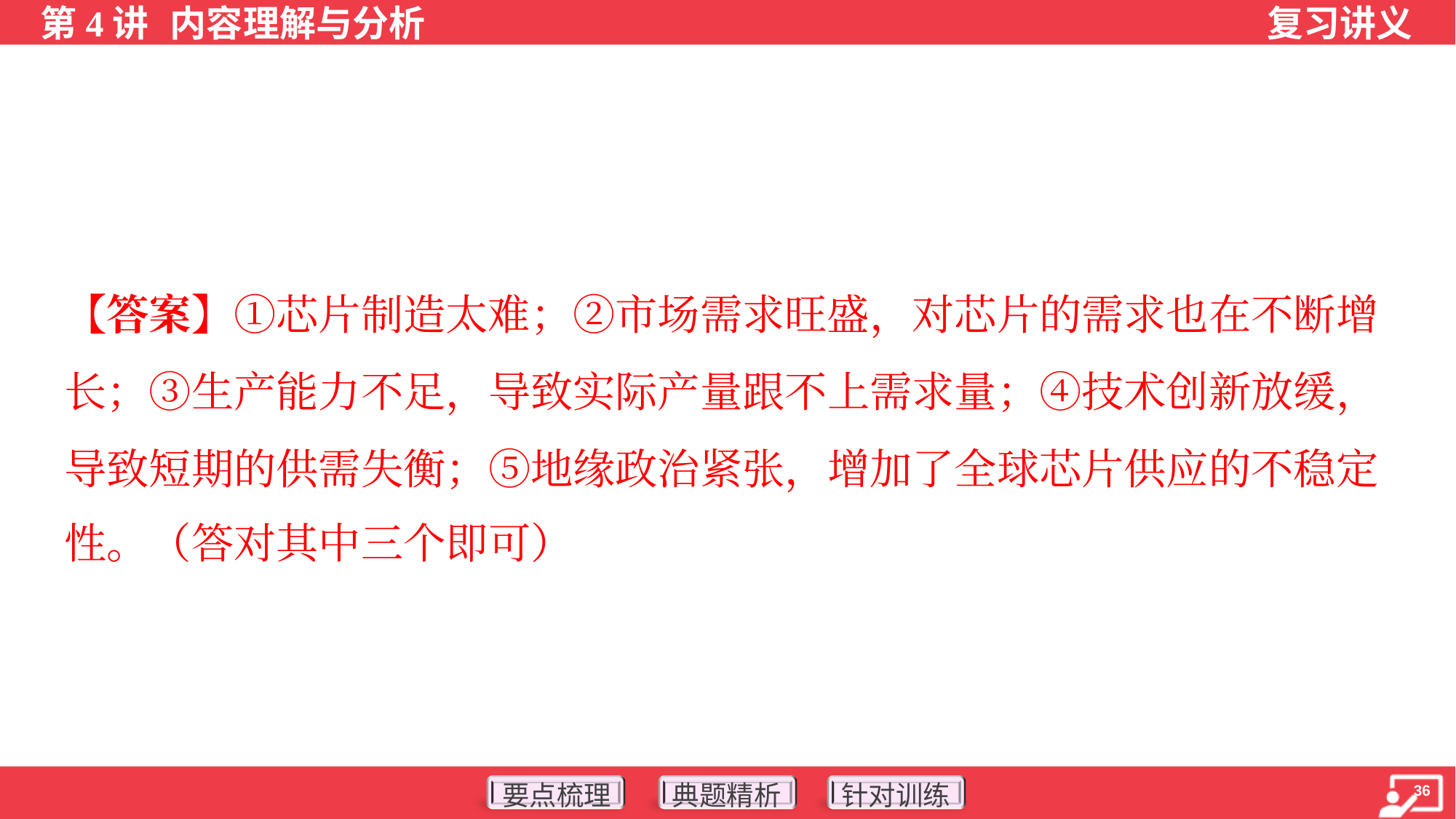

【答案】①芯片制造太难；②市场需求旺盛，对芯片的需求也在不断增
长；③生产能力不足，导致实际产量跟不上需求量；④技术创新放缓，
导致短期的供需失衡；⑤地缘政治紧张，增加了全球芯片供应的不稳定
性。（答对其中三个即可）